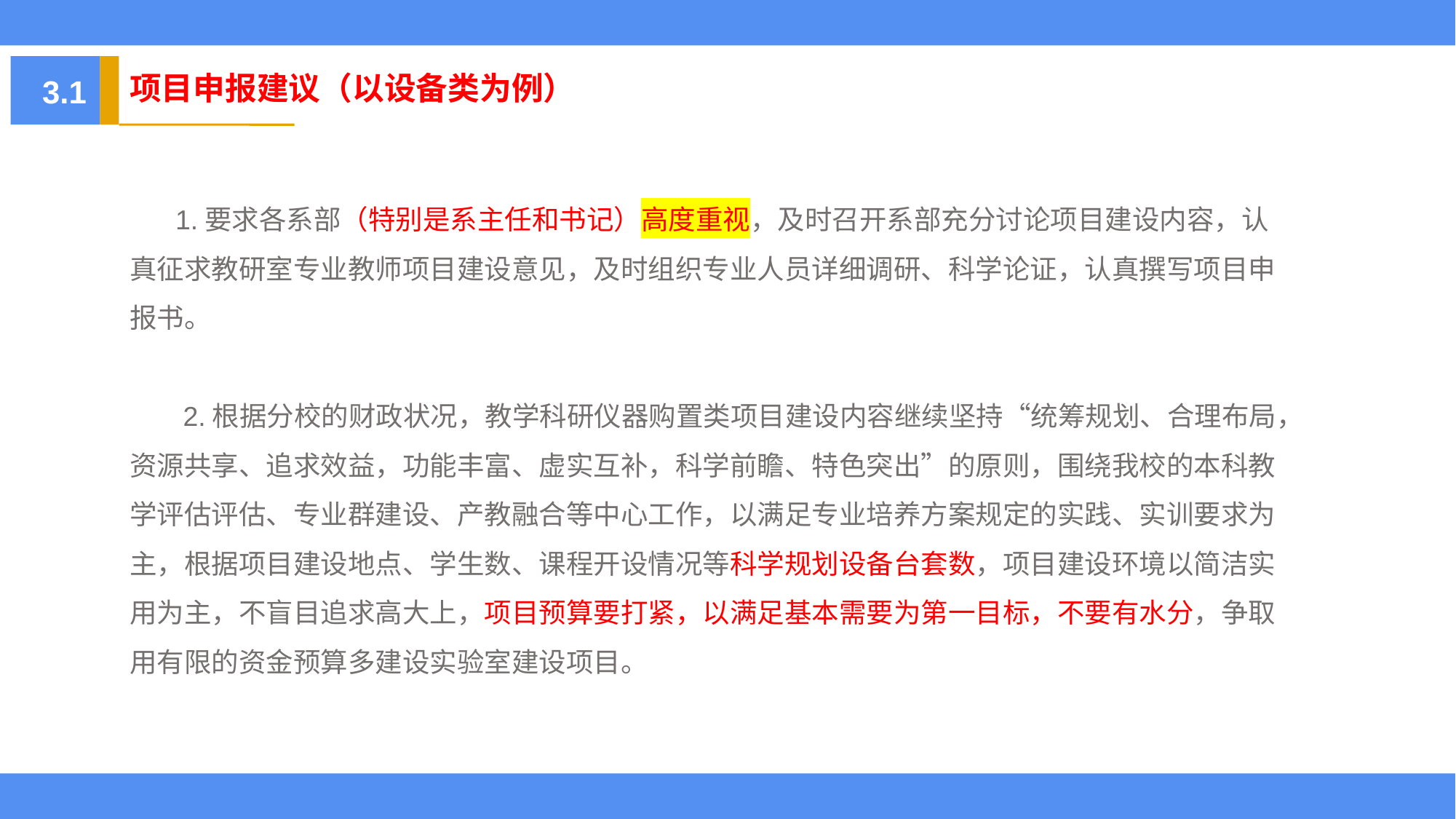

项目申报建议（以设备类为例）
3.1
      1.要求各系部（特别是系主任和书记）高度重视，及时召开系部充分讨论项目建设内容，认真征求教研室专业教师项目建设意见，及时组织专业人员详细调研、科学论证，认真撰写项目申报书。

       2.根据分校的财政状况，教学科研仪器购置类项目建设内容继续坚持“统筹规划、合理布局，资源共享、追求效益，功能丰富、虚实互补，科学前瞻、特色突出”的原则，围绕我校的本科教学评估评估、专业群建设、产教融合等中心工作，以满足专业培养方案规定的实践、实训要求为主，根据项目建设地点、学生数、课程开设情况等科学规划设备台套数，项目建设环境以简洁实用为主，不盲目追求高大上，项目预算要打紧，以满足基本需要为第一目标，不要有水分，争取用有限的资金预算多建设实验室建设项目。